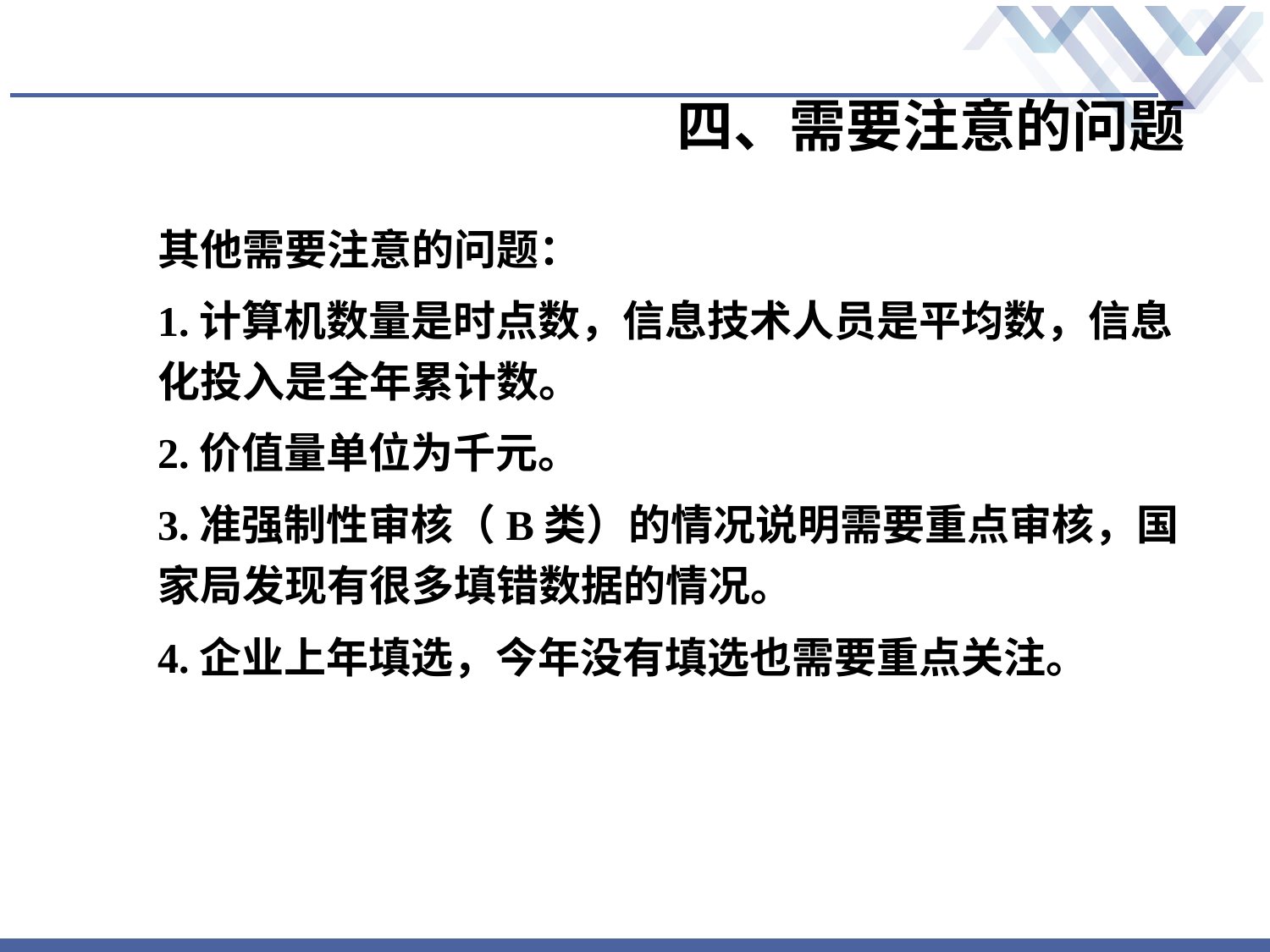

# 四、需要注意的问题
其他需要注意的问题：
1.计算机数量是时点数，信息技术人员是平均数，信息化投入是全年累计数。
2.价值量单位为千元。
3.准强制性审核（B类）的情况说明需要重点审核，国家局发现有很多填错数据的情况。
4.企业上年填选，今年没有填选也需要重点关注。